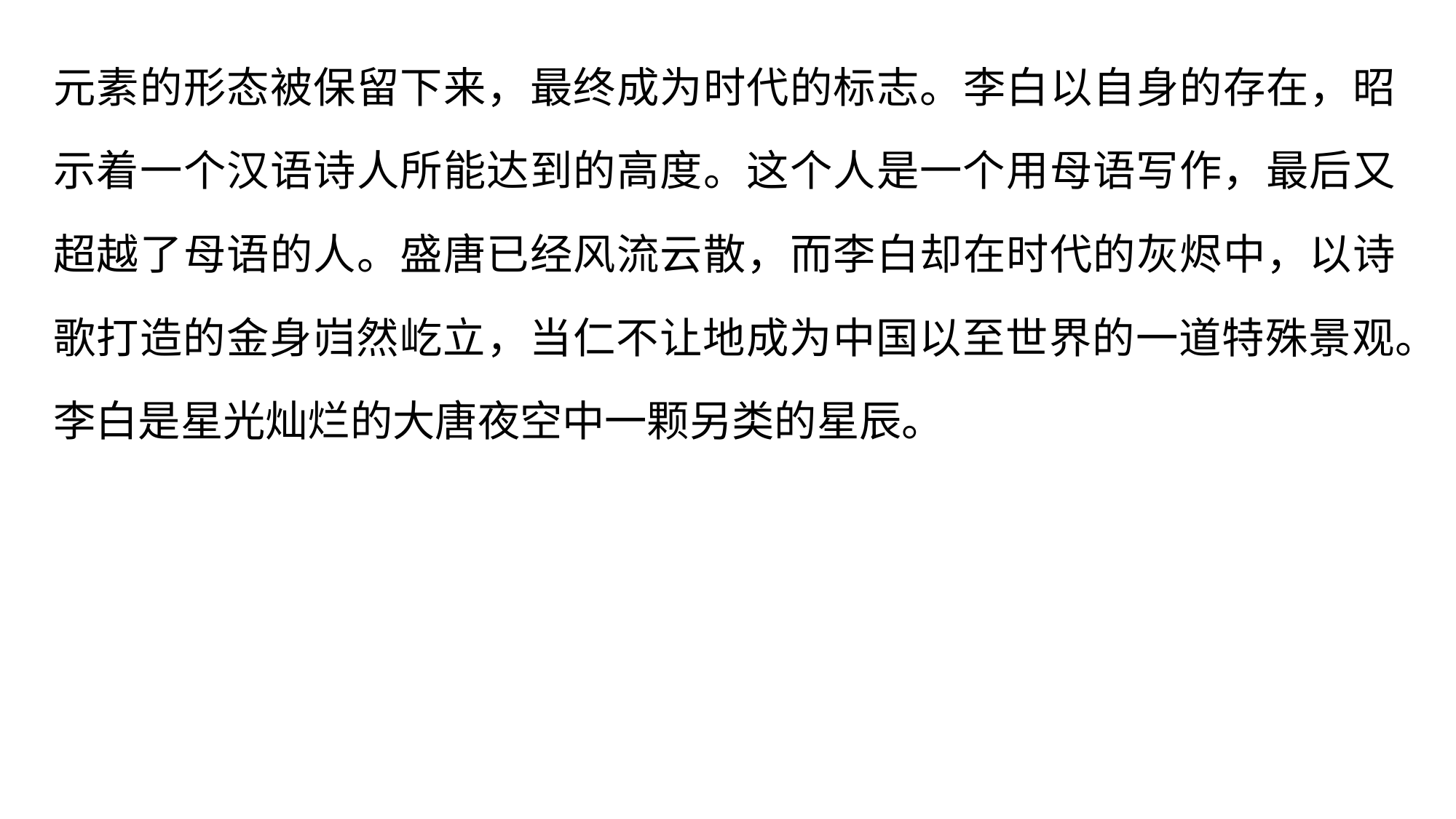

元素的形态被保留下来，最终成为时代的标志。李白以自身的存在，昭示着一个汉语诗人所能达到的高度。这个人是一个用母语写作，最后又超越了母语的人。盛唐已经风流云散，而李白却在时代的灰烬中，以诗歌打造的金身岿然屹立，当仁不让地成为中国以至世界的一道特殊景观。李白是星光灿烂的大唐夜空中一颗另类的星辰。